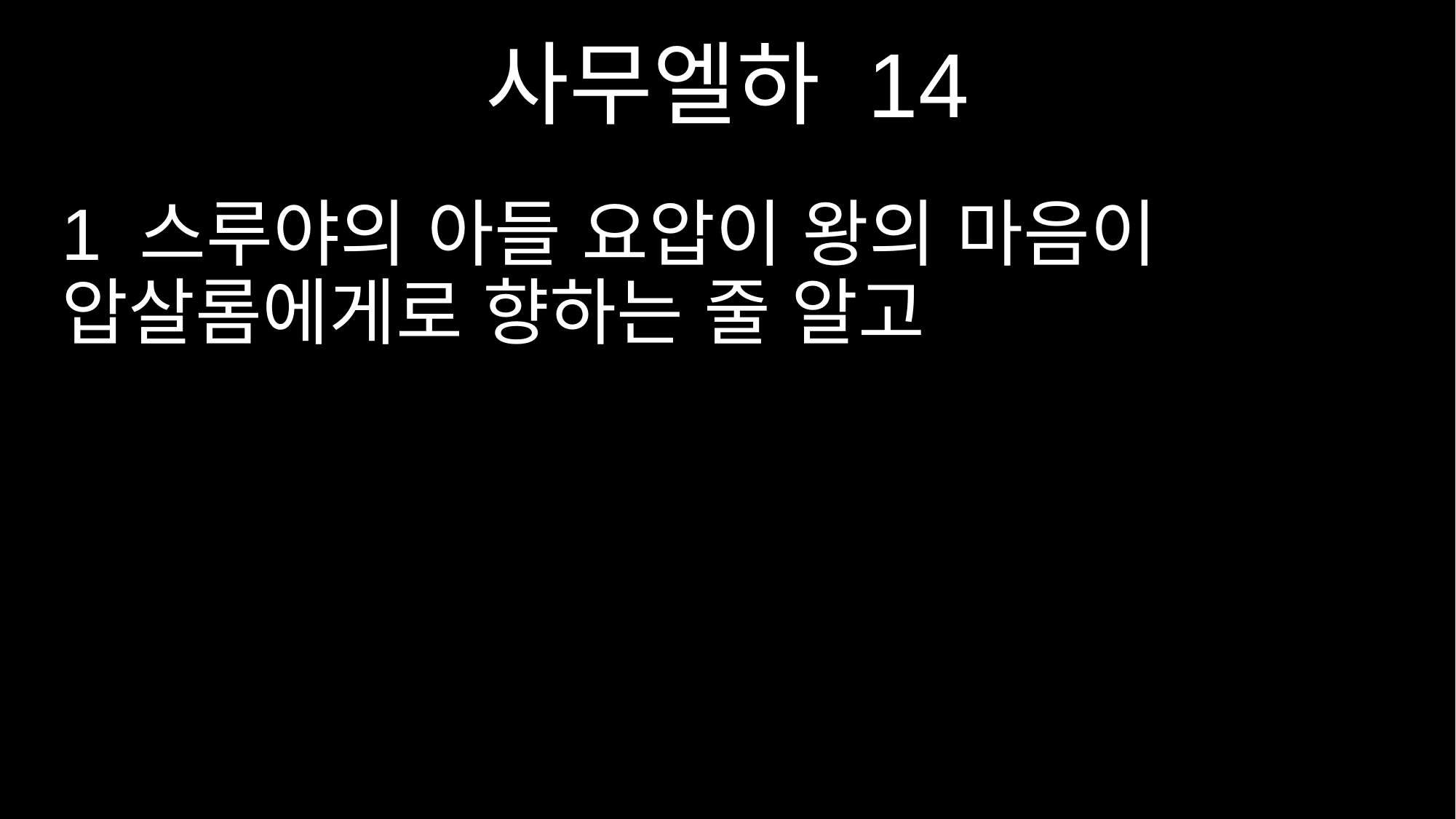

사무엘하 14
1 스루야의 아들 요압이 왕의 마음이 압살롬에게로 향하는 줄 알고